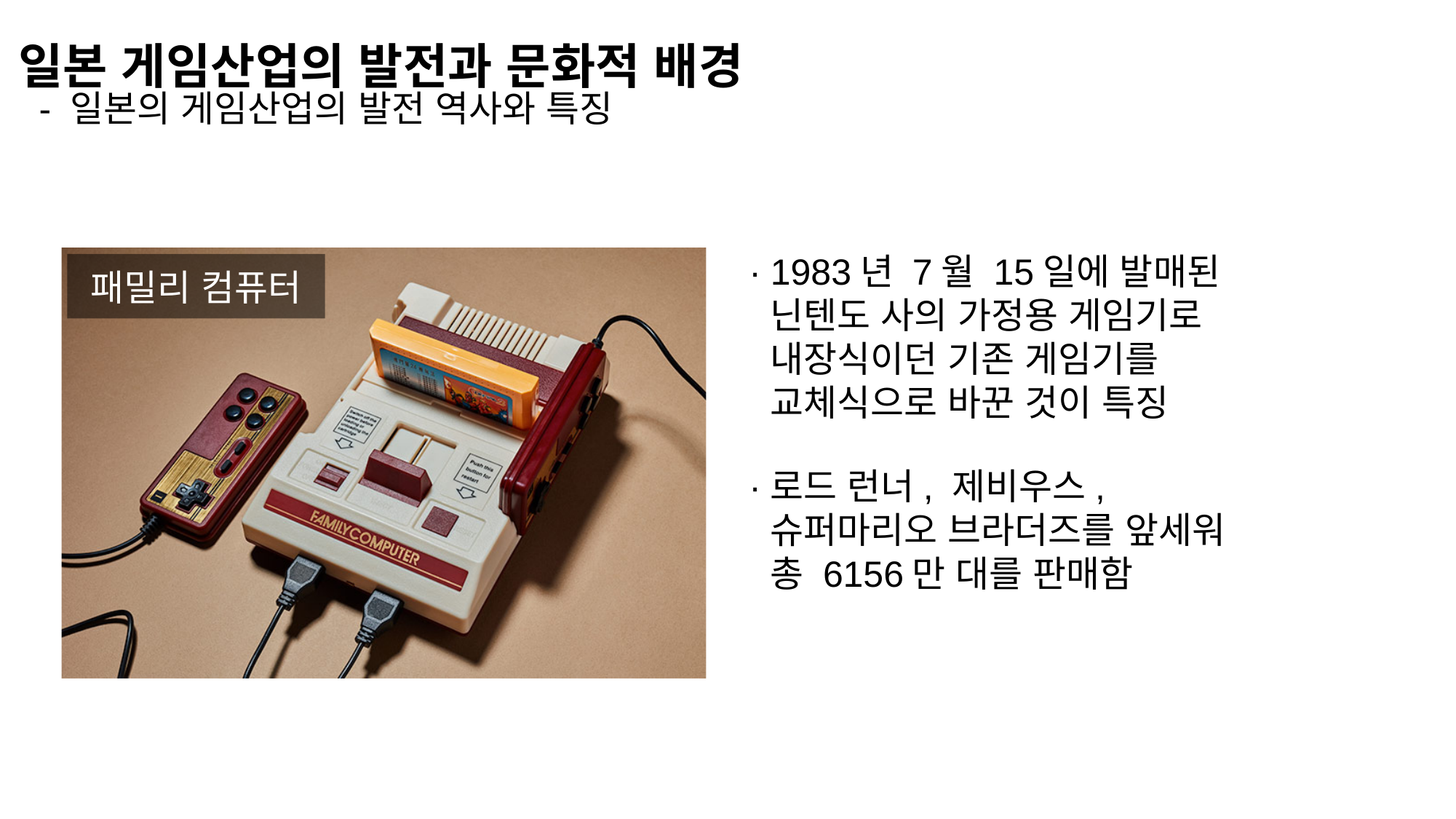

일본 게임산업의 발전과 문화적 배경
  - 일본의 게임산업의 발전 역사와 특징

패밀리 컴퓨터
·
1983년 7월 15일에 발매된
닌텐도 사의 가정용 게임기로
내장식이던 기존 게임기를
교체식으로 바꾼 것이 특징
·
로드 런너, 제비우스,
슈퍼마리오 브라더즈를 앞세워
총 6156만 대를 판매함